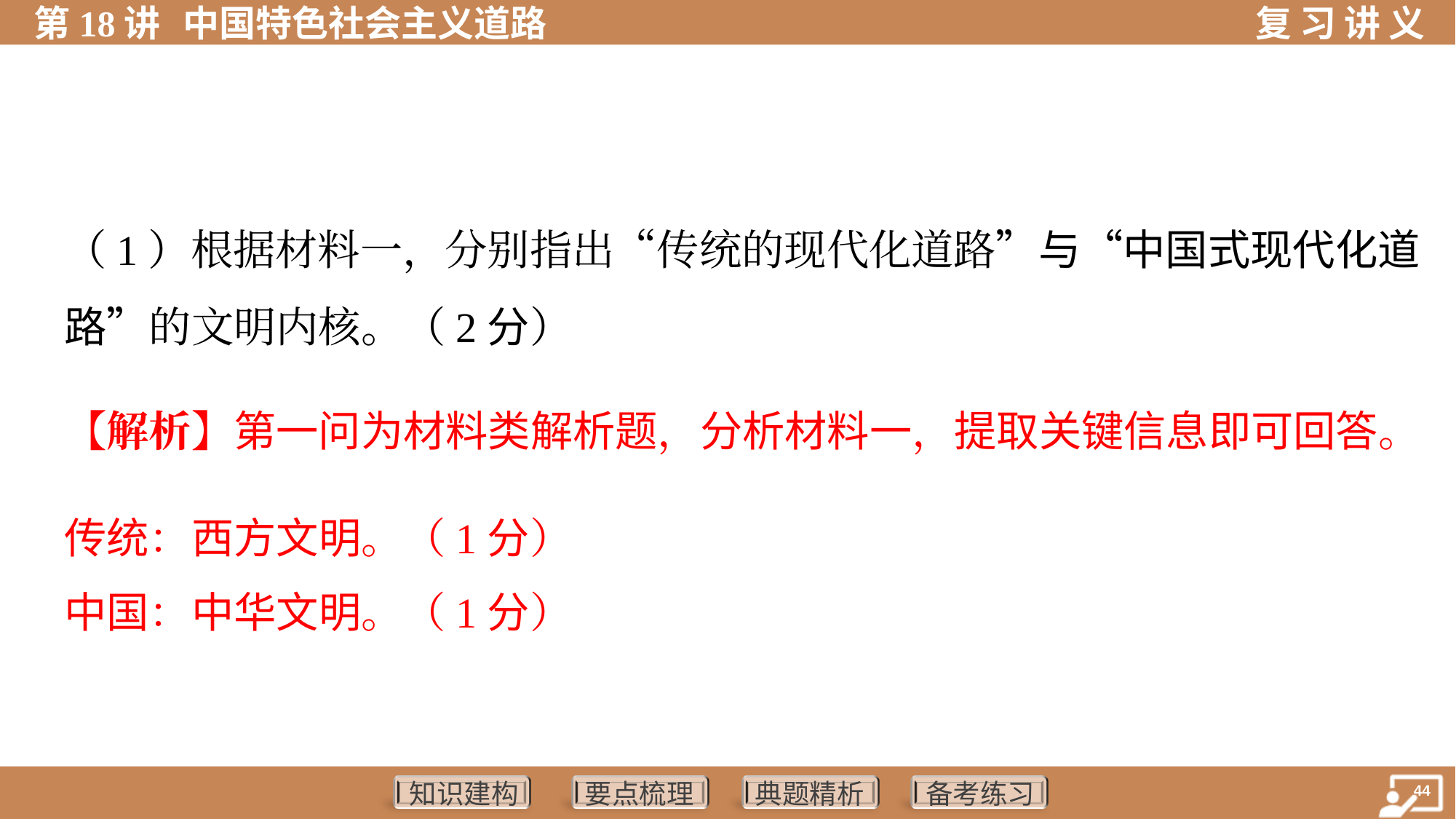

（1）根据材料一，分别指出“传统的现代化道路”与“中国式现代化道
路”的文明内核。（2分）
【解析】第一问为材料类解析题，分析材料一，提取关键信息即可回答。
传统：西方文明。（1分）
中国：中华文明。（1分）